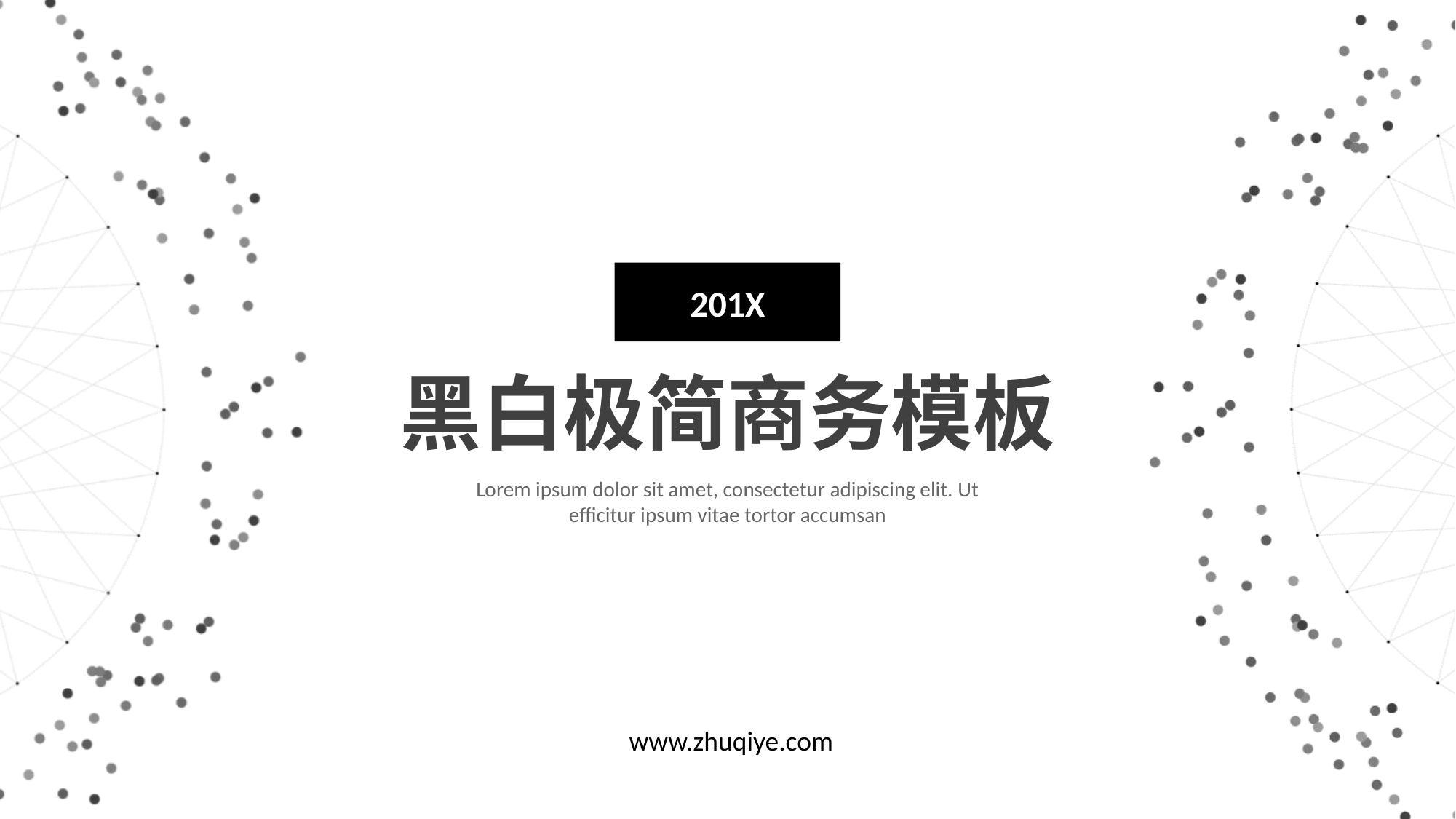

201X
黑白极简商务模板
Lorem ipsum dolor sit amet, consectetur adipiscing elit. Ut efficitur ipsum vitae tortor accumsan
www.zhuqiye.com